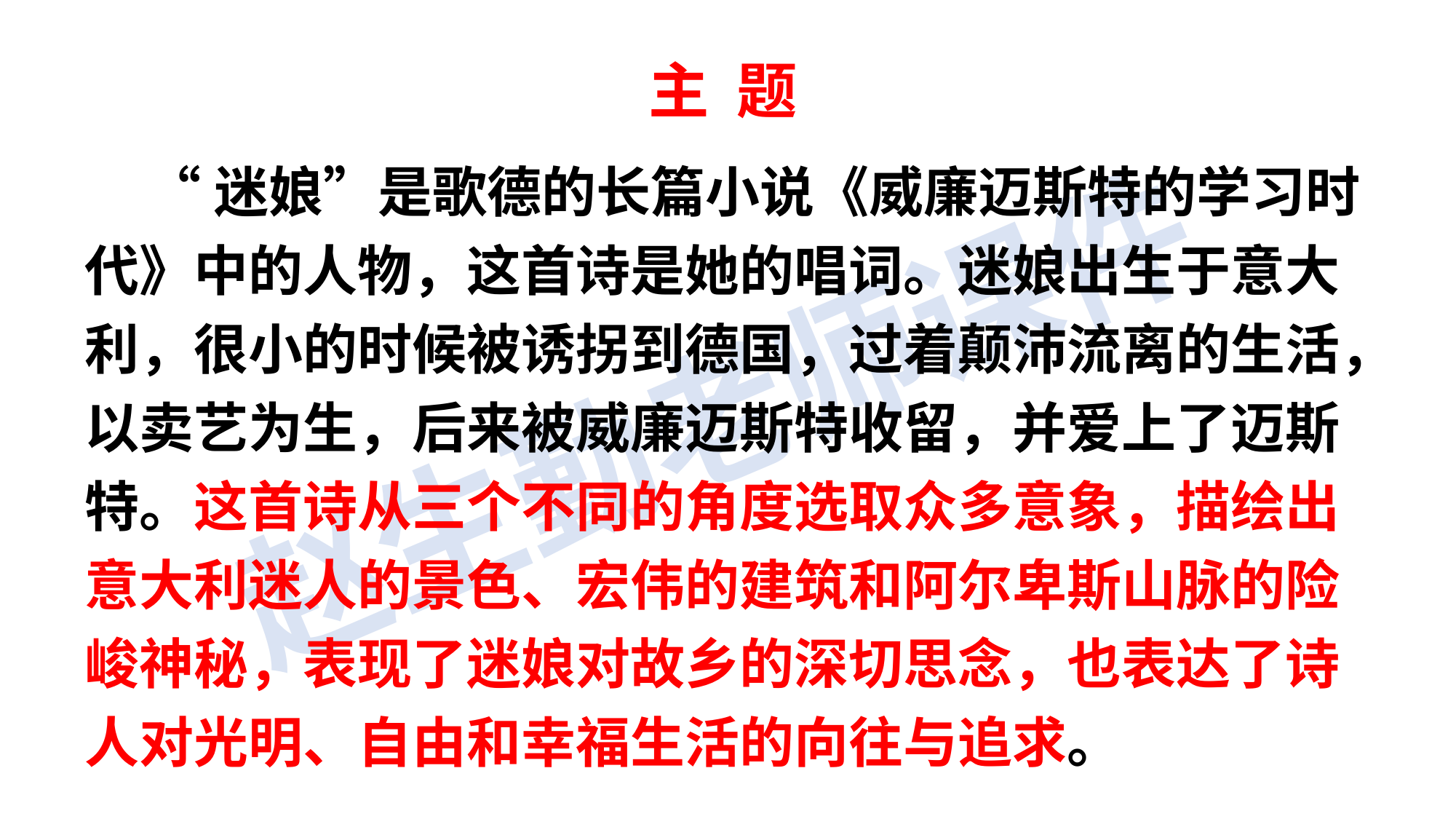

主  题
     “迷娘”是歌德的长篇小说《威廉迈斯特的学习时代》中的人物，这首诗是她的唱词。迷娘出生于意大利，很小的时候被诱拐到德国，过着颠沛流离的生活，以卖艺为生，后来被威廉迈斯特收留，并爱上了迈斯特。这首诗从三个不同的角度选取众多意象，描绘出意大利迷人的景色、宏伟的建筑和阿尔卑斯山脉的险峻神秘，表现了迷娘对故乡的深切思念，也表达了诗人对光明、自由和幸福生活的向往与追求。